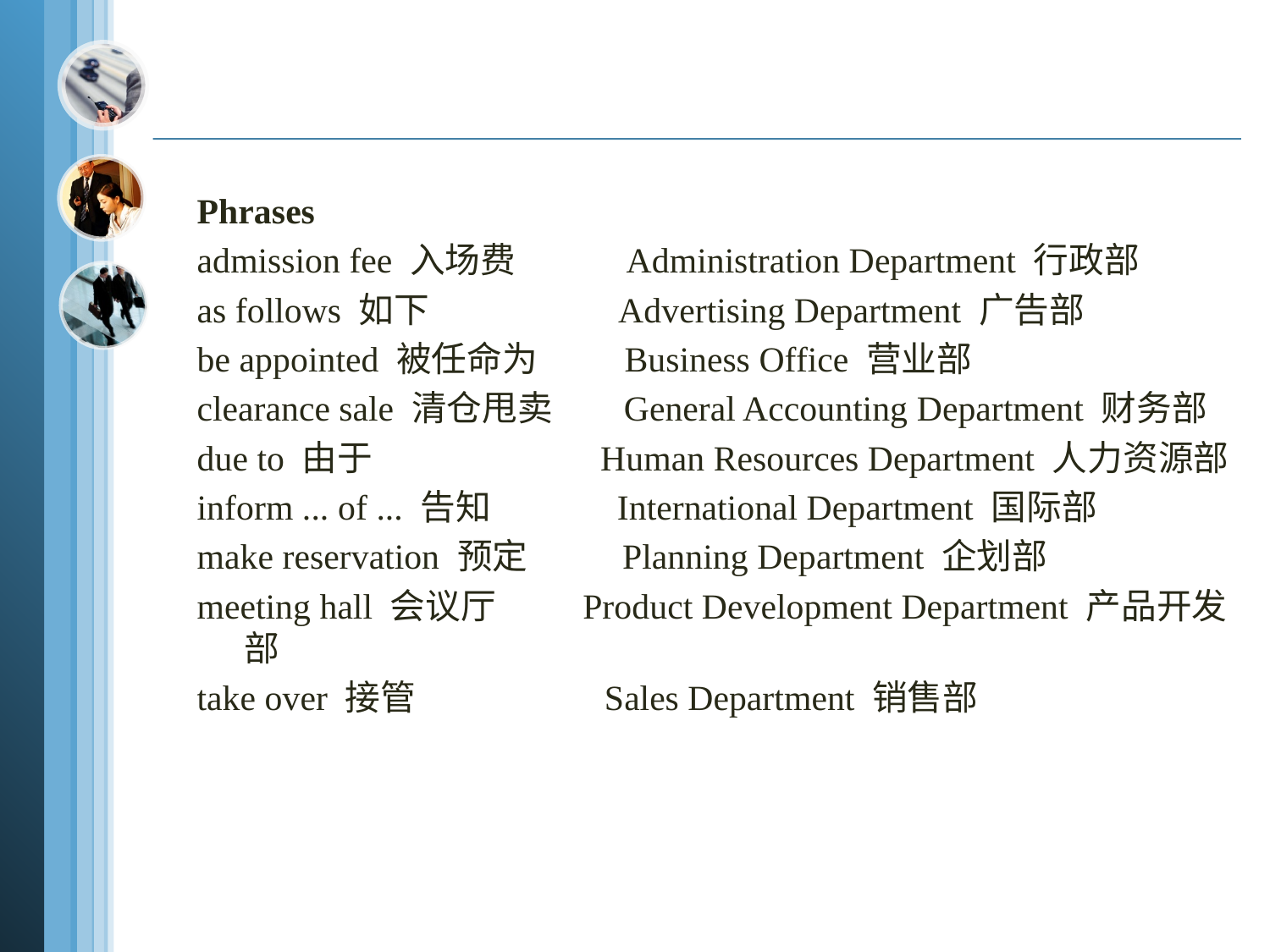

Phrases
admission fee 入场费             Administration Department 行政部
as follows 如下                       Advertising Department 广告部
be appointed 被任命为          Business Office 营业部
clearance sale 清仓甩卖        General Accounting Department 财务部
due to 由于                            Human Resources Department 人力资源部
inform ... of ... 告知               International Department 国际部
make reservation 预定           Planning Department 企划部
meeting hall 会议厅          Product Development Department 产品开发部
take over 接管                       Sales Department 销售部